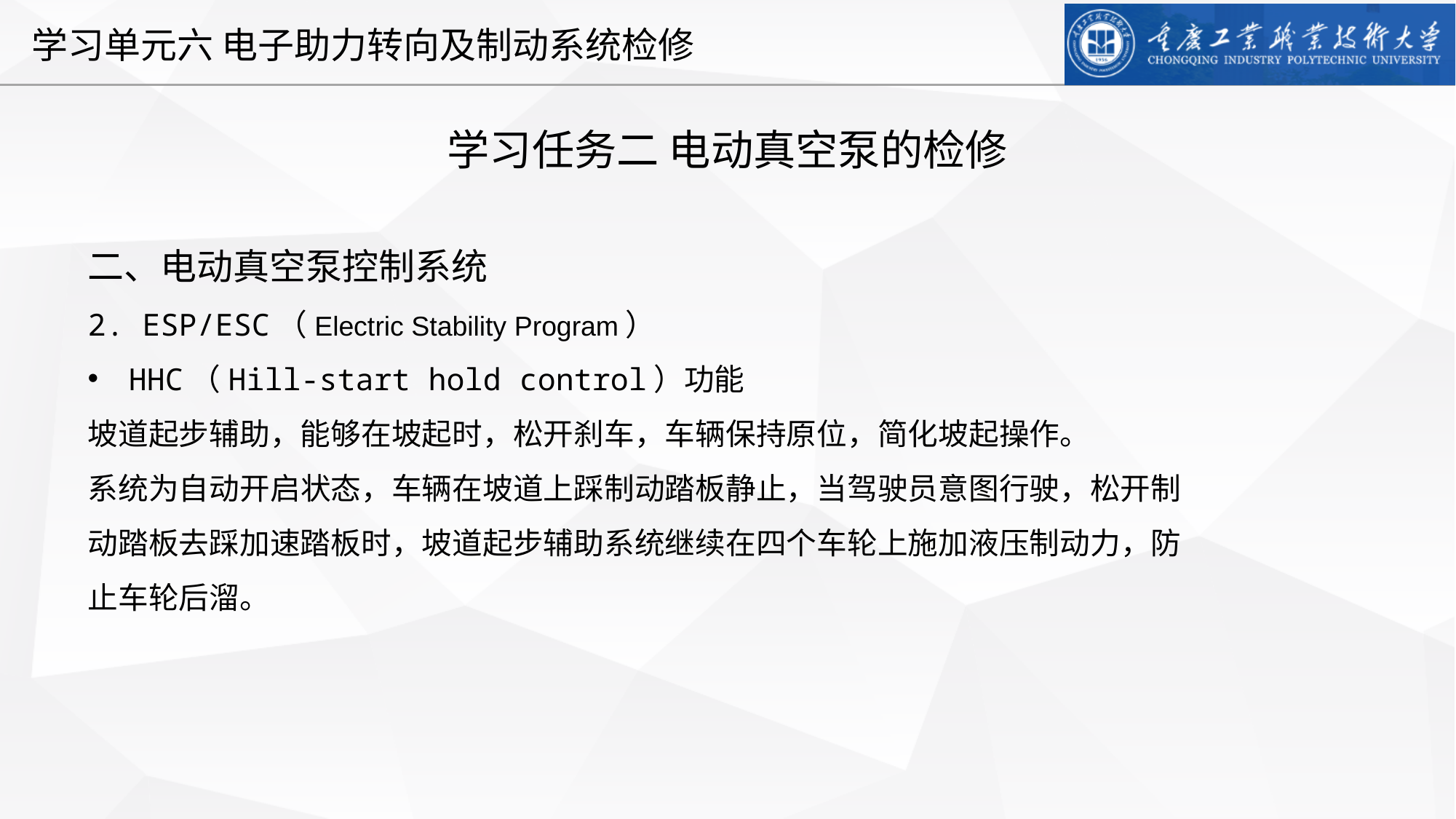

学习任务二 电动真空泵的检修
二、电动真空泵控制系统
2. ESP/ESC（Electric Stability Program）
HHC（Hill-start hold control）功能
坡道起步辅助，能够在坡起时，松开刹车，车辆保持原位，简化坡起操作。
系统为自动开启状态，车辆在坡道上踩制动踏板静止，当驾驶员意图行驶，松开制动踏板去踩加速踏板时，坡道起步辅助系统继续在四个车轮上施加液压制动力，防止车轮后溜。